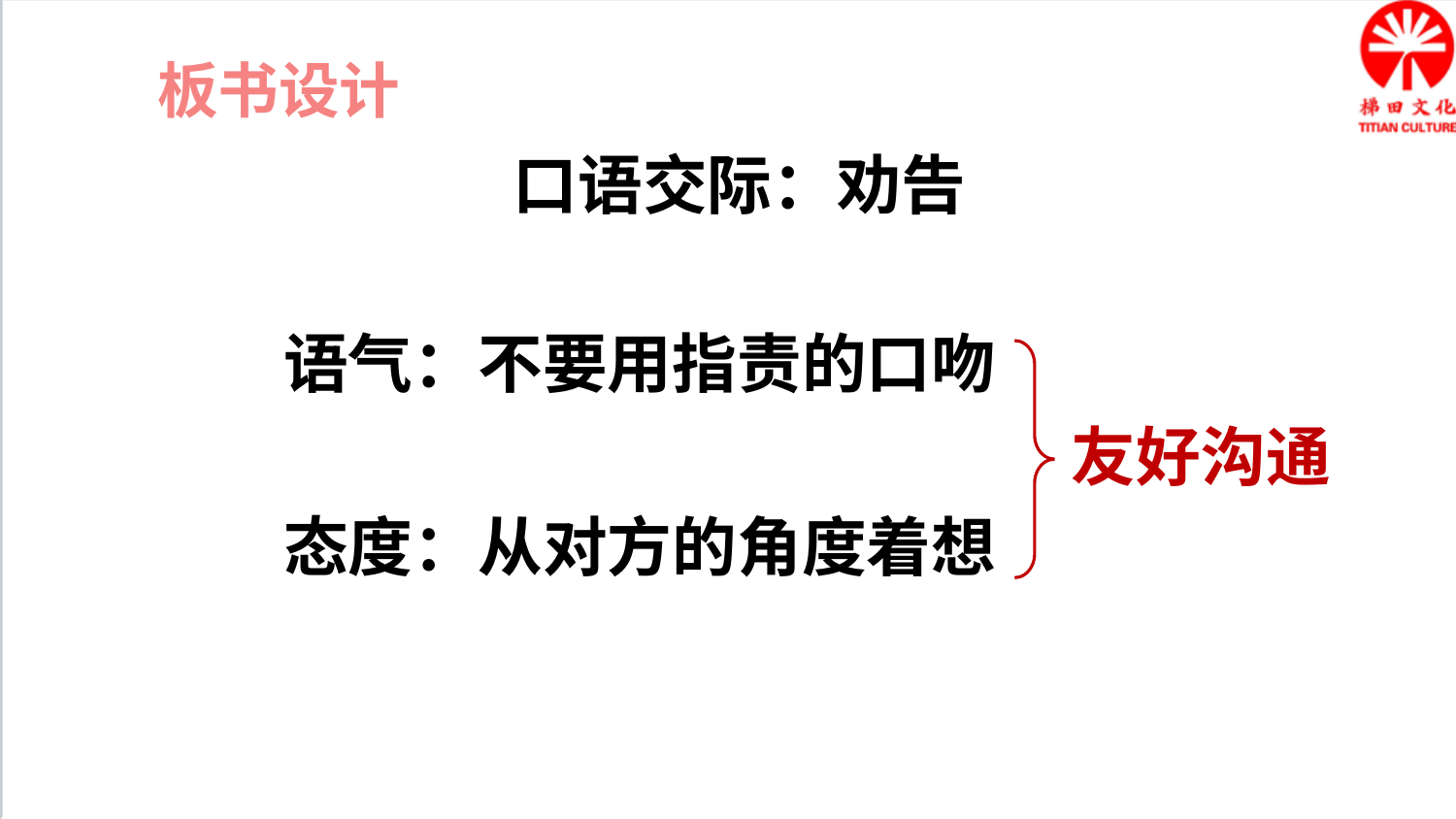

板书设计
口语交际：劝告
语气：不要用指责的口吻

友好沟通
态度：从对方的角度着想